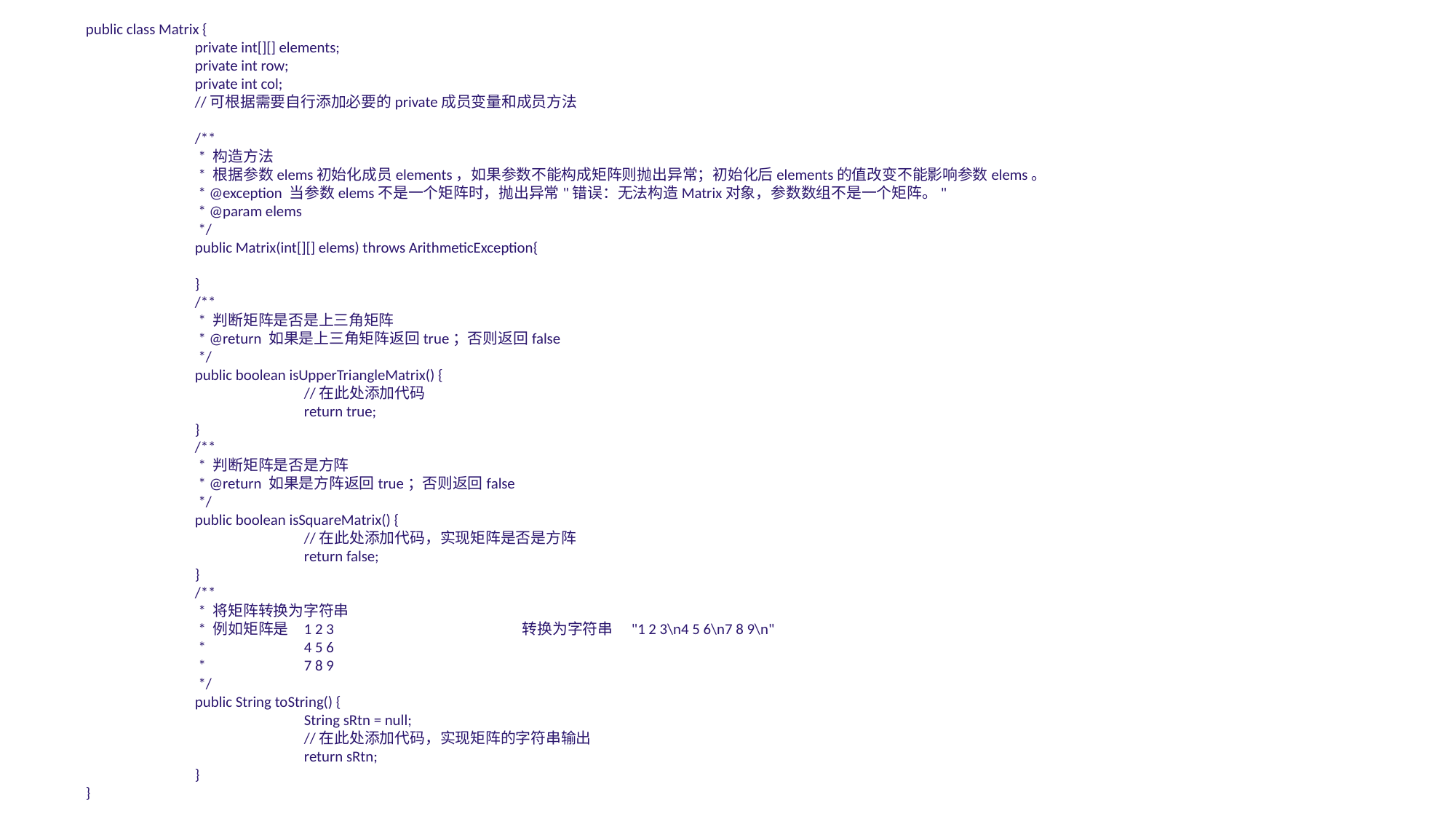

public class Matrix {
	private int[][] elements;
	private int row;
	private int col;
	//可根据需要自行添加必要的private成员变量和成员方法

	/**
	 * 构造方法
	 * 根据参数elems初始化成员elements，如果参数不能构成矩阵则抛出异常；初始化后elements的值改变不能影响参数elems。
	 * @exception 当参数elems不是一个矩阵时，抛出异常"错误：无法构造Matrix对象，参数数组不是一个矩阵。"
	 * @param elems
	 */
	public Matrix(int[][] elems) throws ArithmeticException{

	}
	/**
	 * 判断矩阵是否是上三角矩阵
	 * @return 如果是上三角矩阵返回true；否则返回false
	 */
	public boolean isUpperTriangleMatrix() {
		//在此处添加代码
		return true;
	}
	/**
	 * 判断矩阵是否是方阵
	 * @return 如果是方阵返回true；否则返回false
	 */
	public boolean isSquareMatrix() {
		//在此处添加代码，实现矩阵是否是方阵
		return false;
	}
	/**
	 * 将矩阵转换为字符串
	 * 例如矩阵是	1 2 3		转换为字符串	"1 2 3\n4 5 6\n7 8 9\n"
	 * 	4 5 6
	 * 	7 8 9
	 */
	public String toString() {
		String sRtn = null;
		//在此处添加代码，实现矩阵的字符串输出
		return sRtn;
	}
}